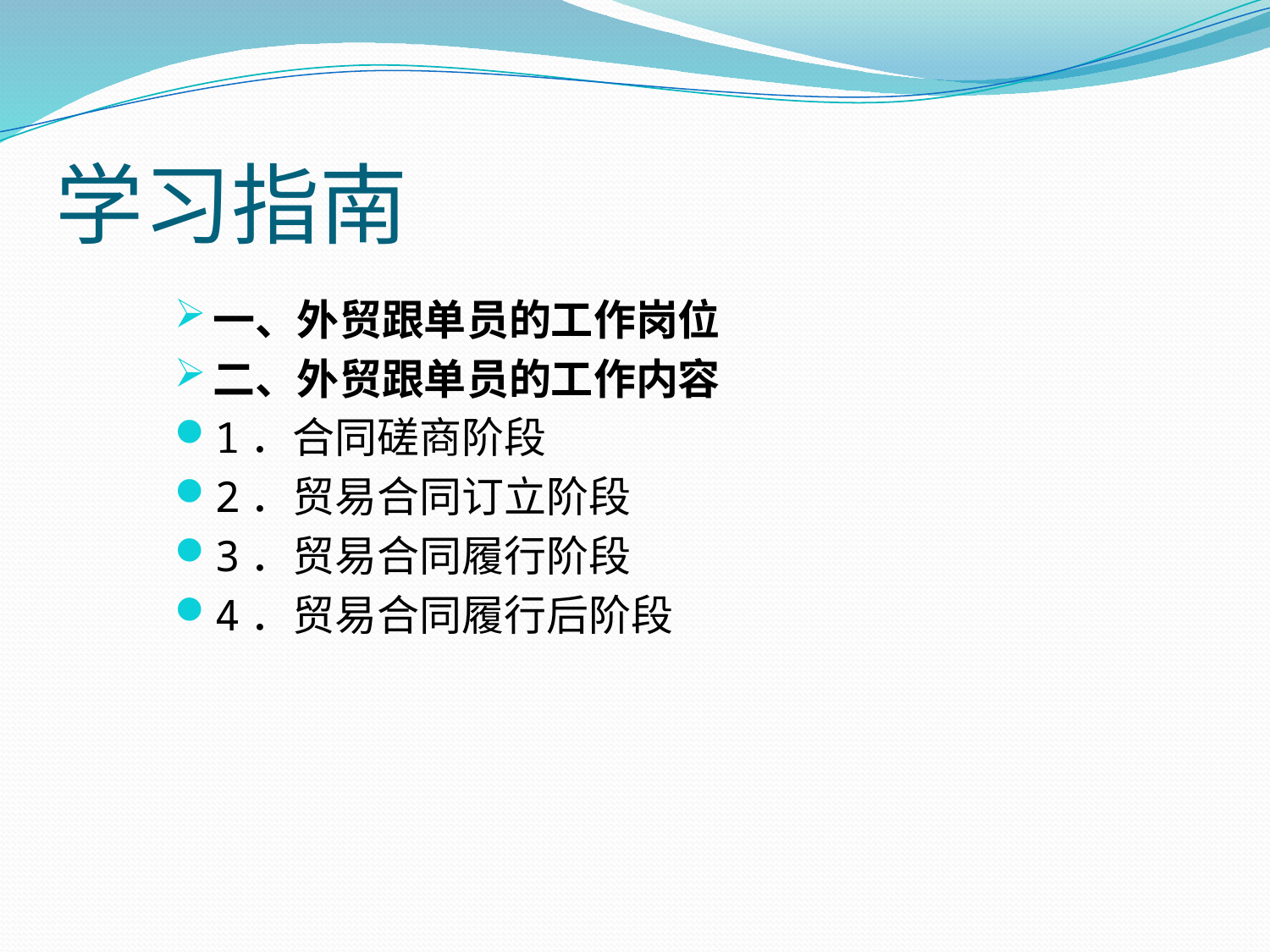

# 学习指南
一、外贸跟单员的工作岗位
二、外贸跟单员的工作内容
1．合同磋商阶段
2．贸易合同订立阶段
3．贸易合同履行阶段
4．贸易合同履行后阶段